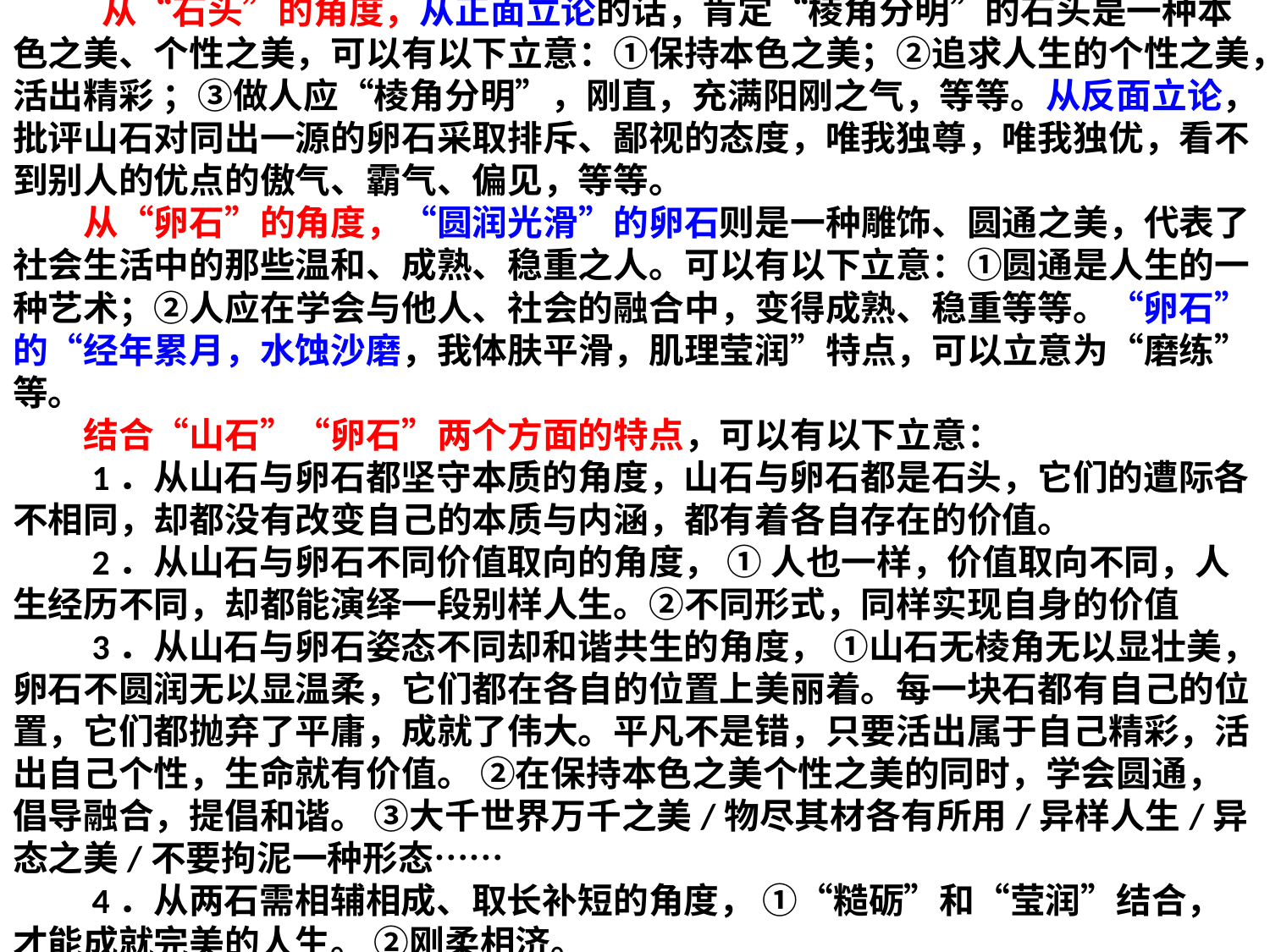

# 从“石头”的角度，从正面立论的话，肯定“棱角分明”的石头是一种本色之美、个性之美，可以有以下立意：①保持本色之美；②追求人生的个性之美，活出精彩 ；③做人应“棱角分明”，刚直，充满阳刚之气，等等。从反面立论，批评山石对同出一源的卵石采取排斥、鄙视的态度，唯我独尊，唯我独优，看不到别人的优点的傲气、霸气、偏见，等等。 　　从“卵石”的角度，“圆润光滑”的卵石则是一种雕饰、圆通之美，代表了社会生活中的那些温和、成熟、稳重之人。可以有以下立意：①圆通是人生的一种艺术；②人应在学会与他人、社会的融合中，变得成熟、稳重等等。“卵石”的“经年累月，水蚀沙磨，我体肤平滑，肌理莹润”特点，可以立意为“磨练”等。 　　结合“山石”“卵石”两个方面的特点，可以有以下立意： 　　1．从山石与卵石都坚守本质的角度，山石与卵石都是石头，它们的遭际各不相同，却都没有改变自己的本质与内涵，都有着各自存在的价值。 　　2．从山石与卵石不同价值取向的角度， ① 人也一样，价值取向不同，人生经历不同，却都能演绎一段别样人生。②不同形式，同样实现自身的价值 　　3．从山石与卵石姿态不同却和谐共生的角度， ①山石无棱角无以显壮美，卵石不圆润无以显温柔，它们都在各自的位置上美丽着。每一块石都有自己的位置，它们都抛弃了平庸，成就了伟大。平凡不是错，只要活出属于自己精彩，活出自己个性，生命就有价值。 ②在保持本色之美个性之美的同时，学会圆通，倡导融合，提倡和谐。 ③大千世界万千之美/物尽其材各有所用/异样人生/异态之美/不要拘泥一种形态…… 　　4．从两石需相辅相成、取长补短的角度， ①“糙砺”和“莹润”结合，才能成就完美的人生。 ②刚柔相济。